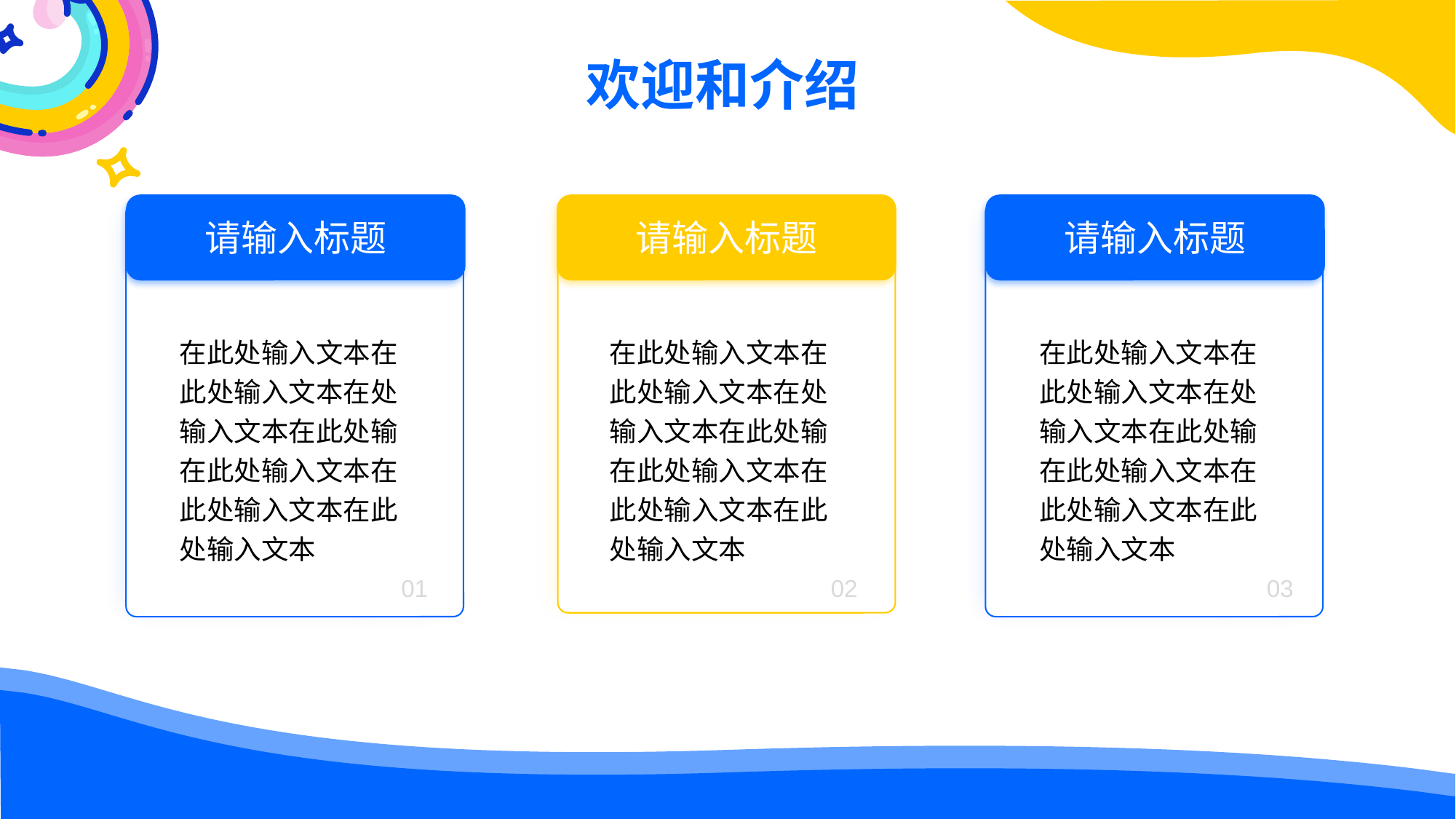

欢迎和介绍

请输入标题
请输入标题
请输入标题
在此处输入文本在此处输入文本在处输入文本在此处输在此处输入文本在此处输入文本在此处输入文本
在此处输入文本在此处输入文本在处输入文本在此处输在此处输入文本在此处输入文本在此处输入文本
在此处输入文本在此处输入文本在处输入文本在此处输在此处输入文本在此处输入文本在此处输入文本

 01

 02

         03